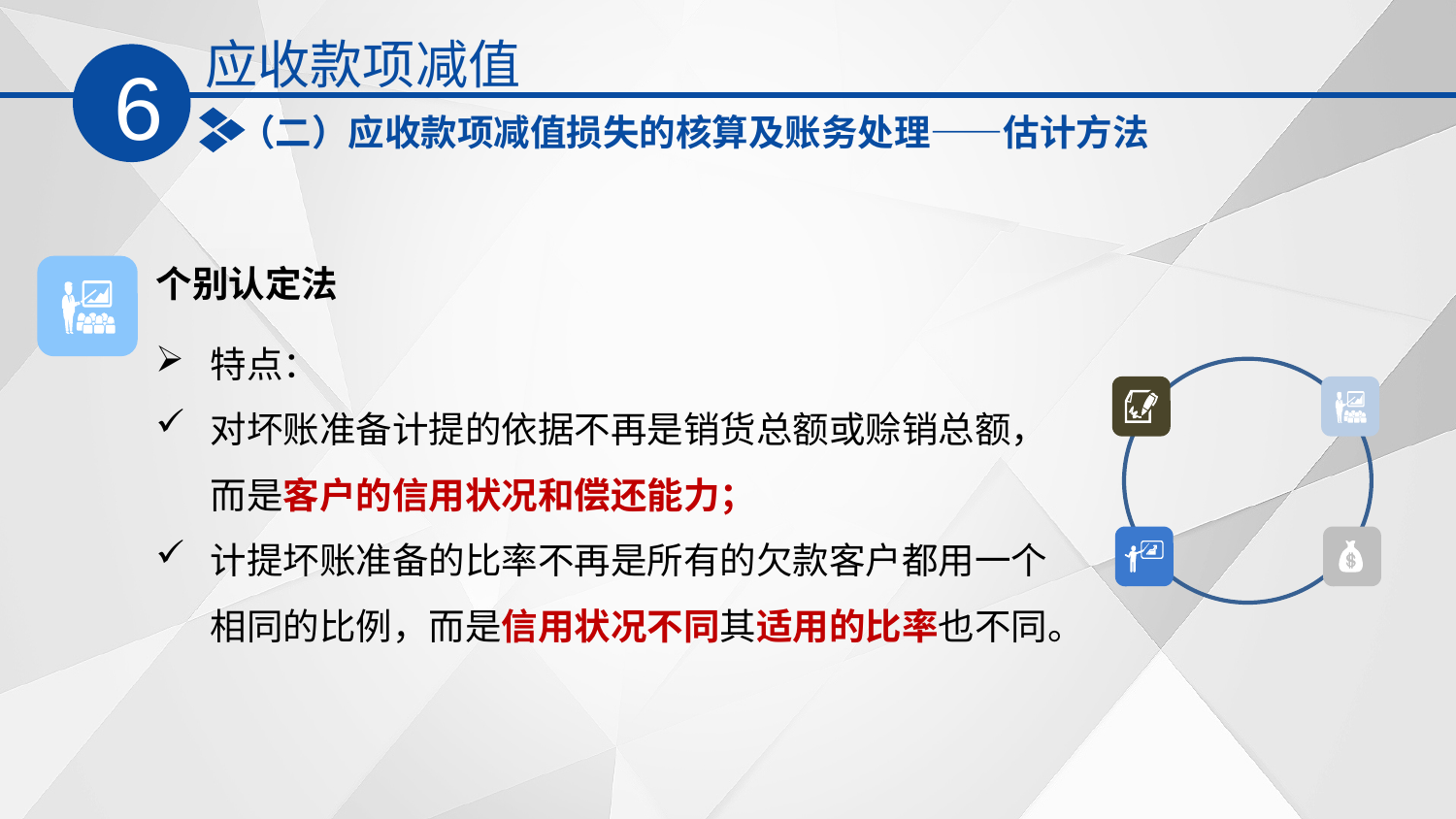

应收款项减值
6

（二）应收款项减值损失的核算及账务处理——估计方法

个别认定法

特点：
对坏账准备计提的依据不再是销货总额或赊销总额，而是客户的信用状况和偿还能力；
计提坏账准备的比率不再是所有的欠款客户都用一个相同的比例，而是信用状况不同其适用的比率也不同。